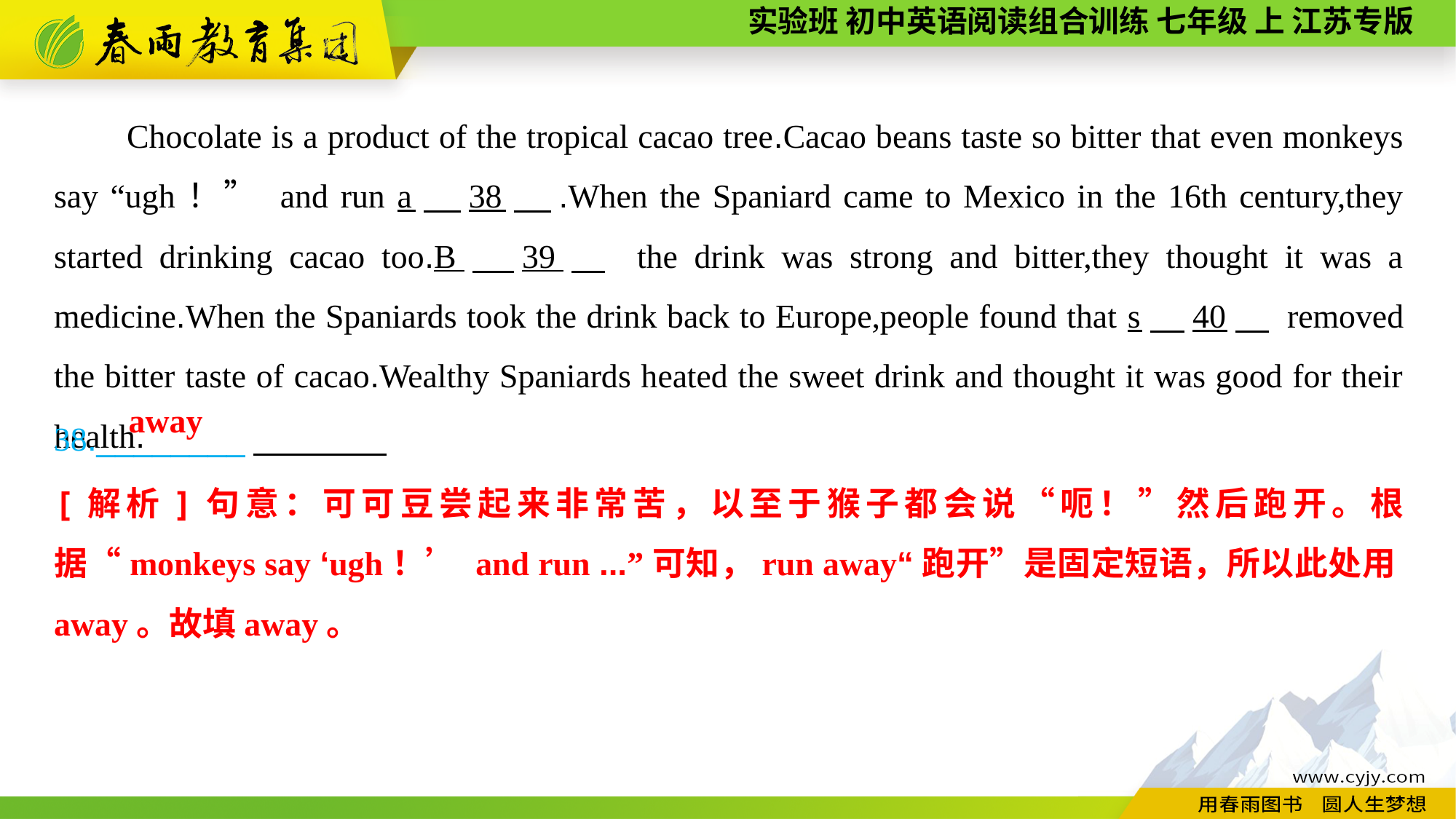

Chocolate is a product of the tropical cacao tree.Cacao beans taste so bitter that even monkeys say “ugh！” and run a　38　.When the Spaniard came to Mexico in the 16th century,they started drinking cacao too.B　39　 the drink was strong and bitter,they thought it was a medicine.When the Spaniards took the drink back to Europe,people found that s　40　 removed the bitter taste of cacao.Wealthy Spaniards heated the sweet drink and thought it was good for their health.
38.________
away
[解析]句意：可可豆尝起来非常苦，以至于猴子都会说“呃！”然后跑开。根据“monkeys say ‘ugh！’ and run ...”可知，run away“跑开”是固定短语，所以此处用away。故填away。